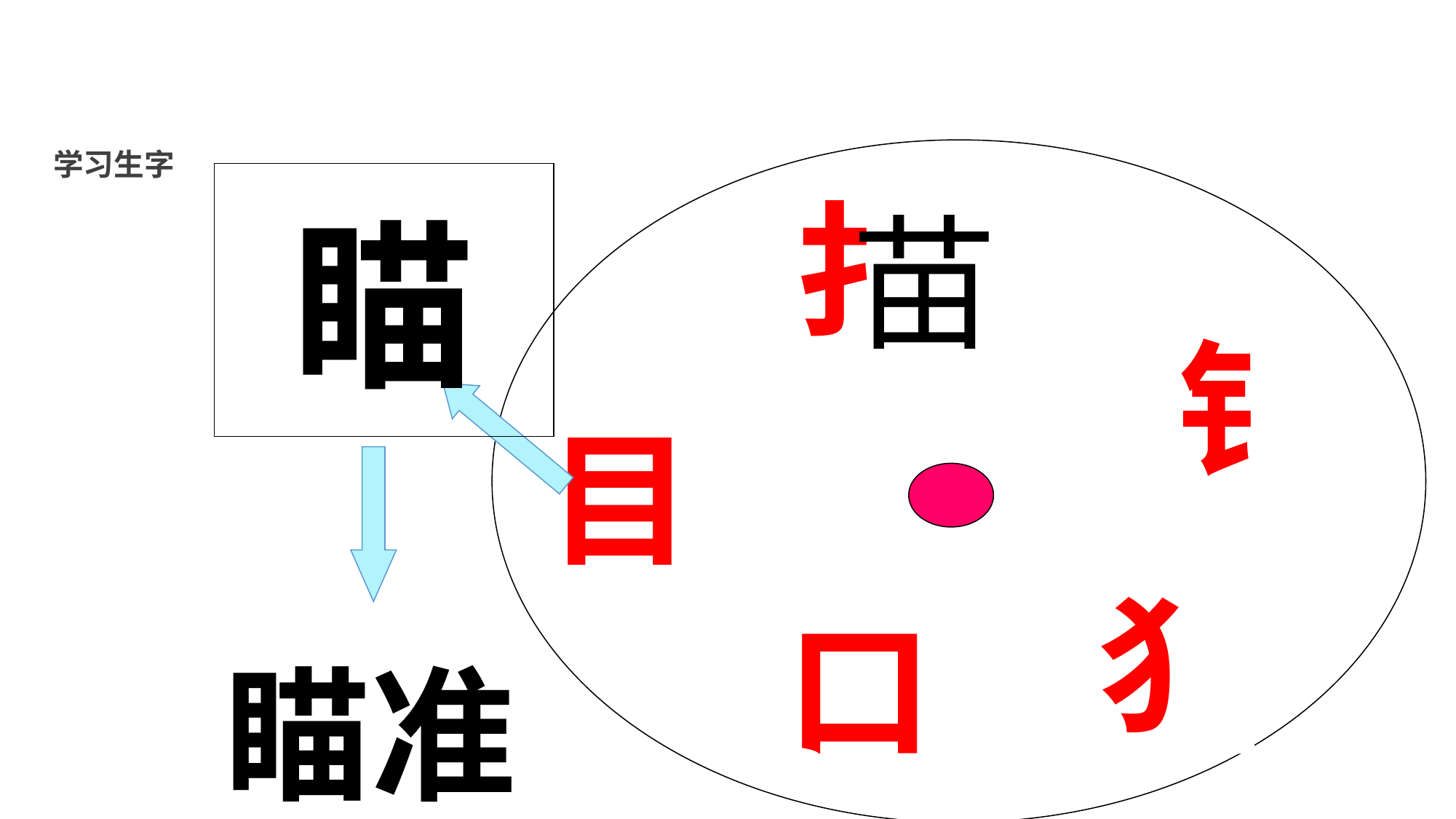

学习生字

瞄
扌
苗
钅
目

犭
口
瞄准